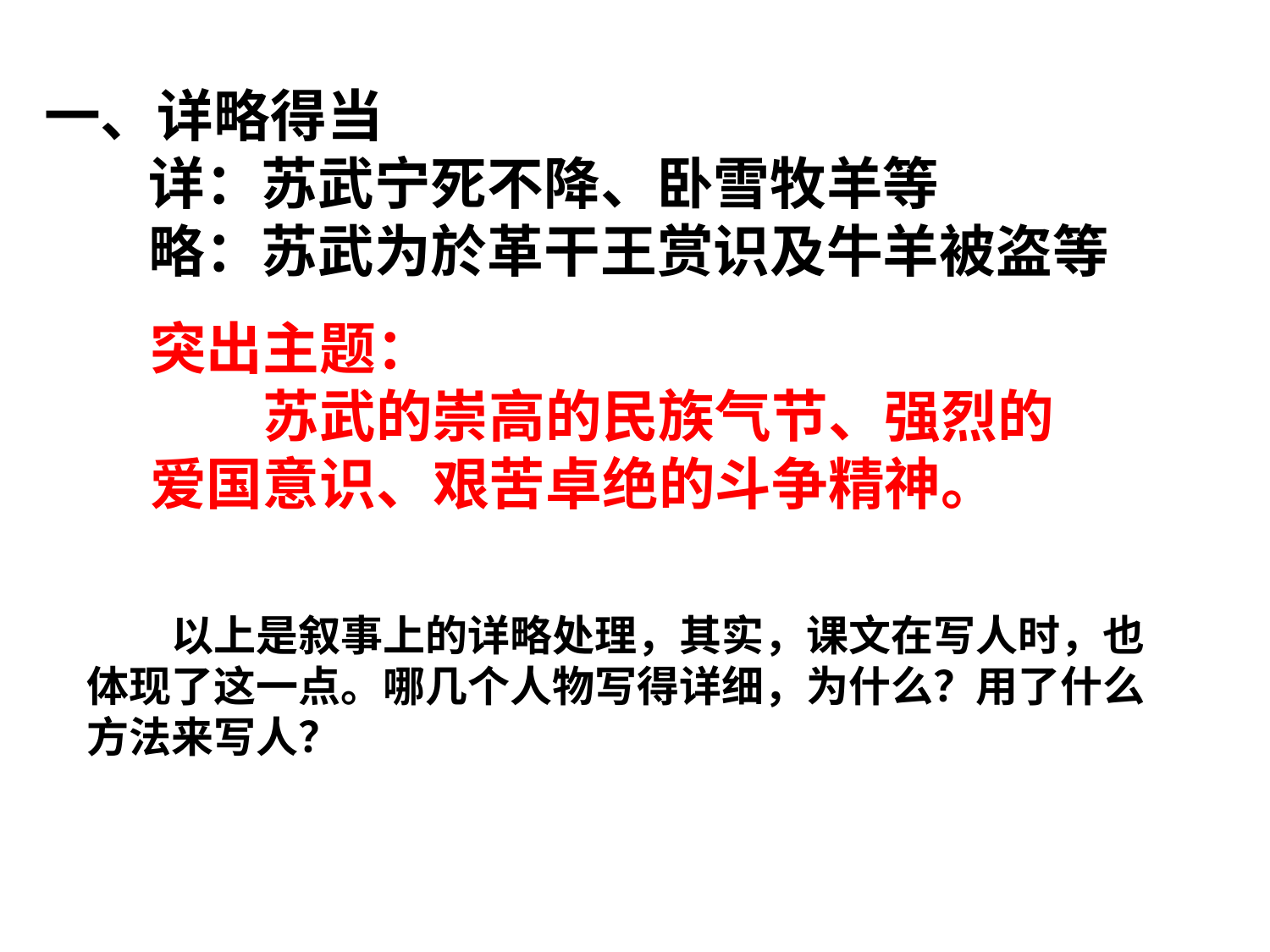

一、详略得当
　详：苏武宁死不降、卧雪牧羊等
　略：苏武为於革干王赏识及牛羊被盗等
突出主题：
　　苏武的崇高的民族气节、强烈的爱国意识、艰苦卓绝的斗争精神。
　　以上是叙事上的详略处理，其实，课文在写人时，也
体现了这一点。哪几个人物写得详细，为什么？用了什么
方法来写人？